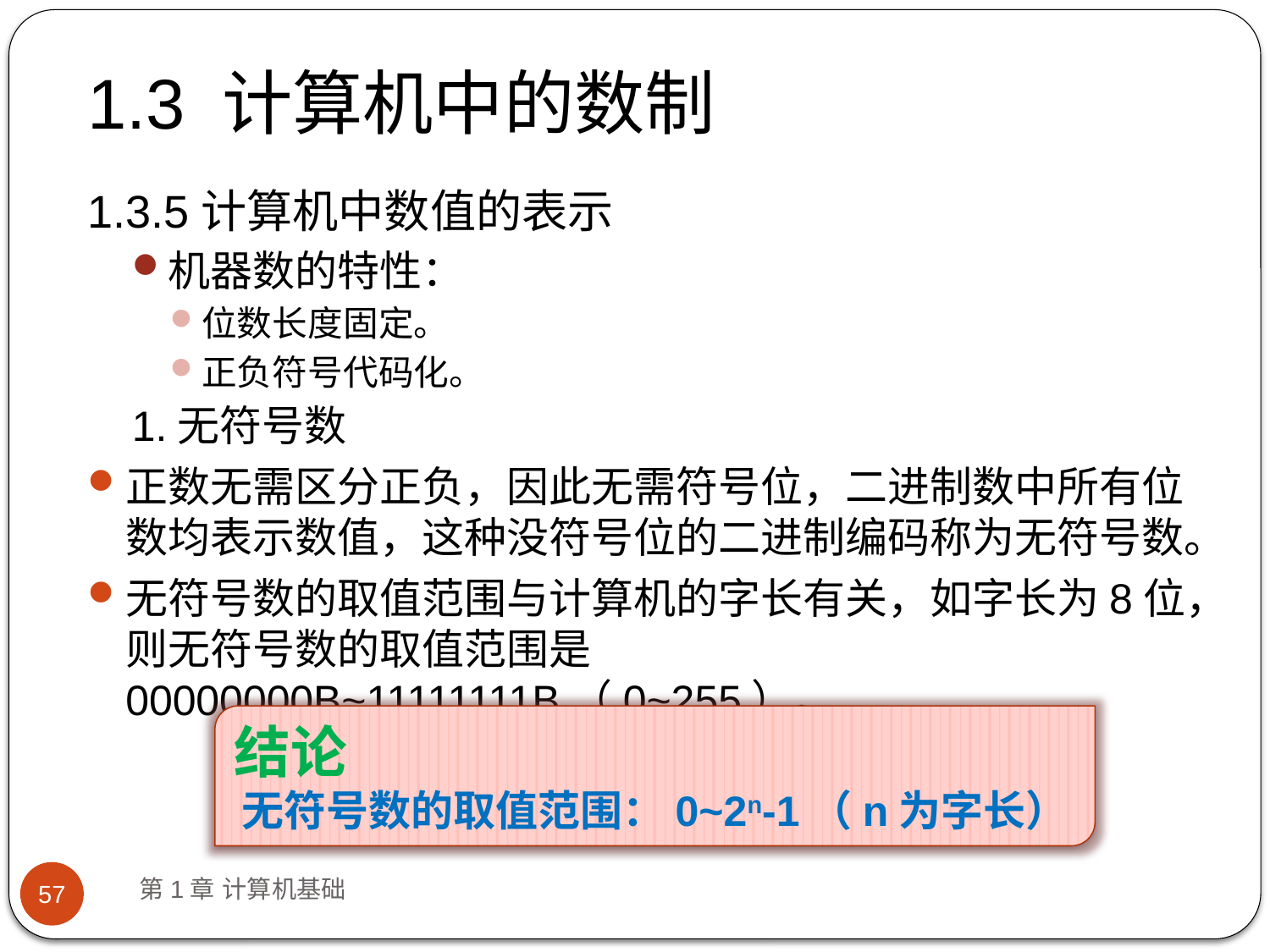

# 1.3 计算机中的数制
1.3.5计算机中数值的表示
机器数的特性：
位数长度固定。
正负符号代码化。
1.无符号数
正数无需区分正负，因此无需符号位，二进制数中所有位数均表示数值，这种没符号位的二进制编码称为无符号数。
无符号数的取值范围与计算机的字长有关，如字长为8位，则无符号数的取值范围是00000000B~11111111B（0~255）。
结论
无符号数的取值范围：0~2n-1（n为字长）
第1章 计算机基础
57